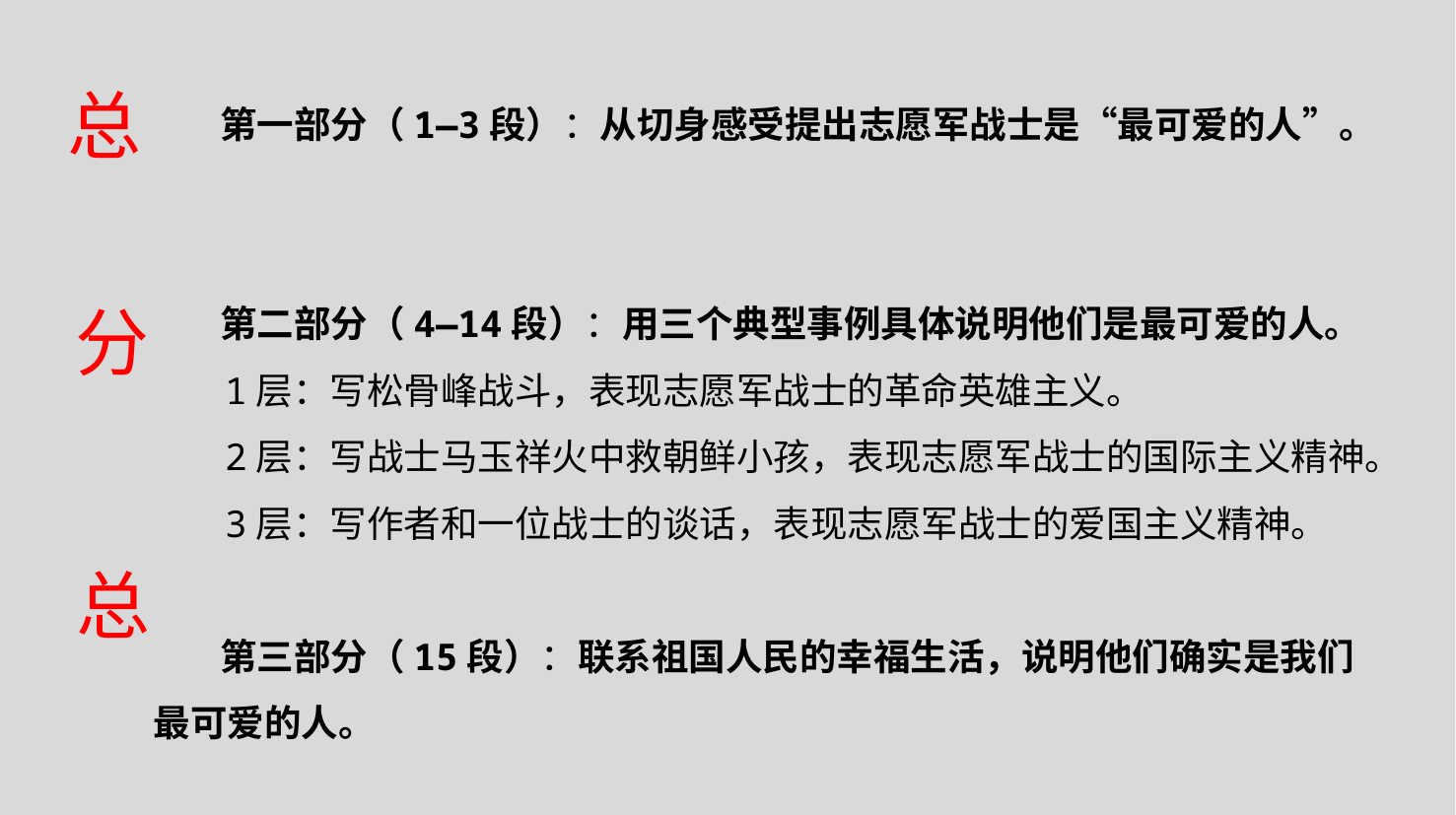

第一部分（1—3段）：从切身感受提出志愿军战士是“最可爱的人”。

 第二部分（4—14段）：用三个典型事例具体说明他们是最可爱的人。
 1层：写松骨峰战斗，表现志愿军战士的革命英雄主义。
 2层：写战士马玉祥火中救朝鲜小孩，表现志愿军战士的国际主义精神。
 3层：写作者和一位战士的谈话，表现志愿军战士的爱国主义精神。

 第三部分（15段）：联系祖国人民的幸福生活，说明他们确实是我们最可爱的人。
总
分
总